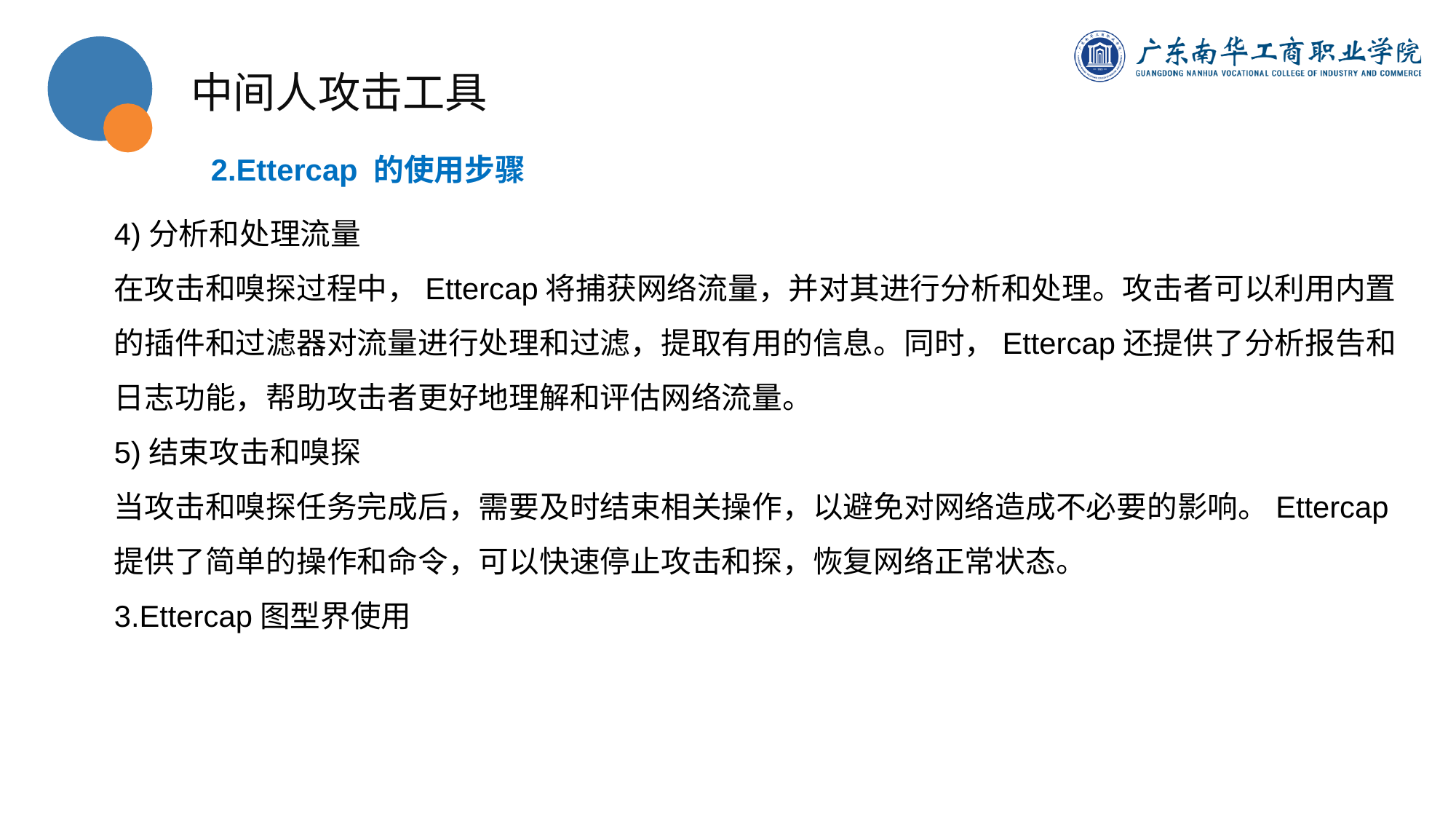

中间人攻击工具

2.Ettercap 的使用步骤

4)分析和处理流量
在攻击和嗅探过程中，Ettercap将捕获网络流量，并对其进行分析和处理。攻击者可以利用内置的插件和过滤器对流量进行处理和过滤，提取有用的信息。同时，Ettercap还提供了分析报告和日志功能，帮助攻击者更好地理解和评估网络流量。
5)结束攻击和嗅探
当攻击和嗅探任务完成后，需要及时结束相关操作，以避免对网络造成不必要的影响。Ettercap 提供了简单的操作和命令，可以快速停止攻击和探，恢复网络正常状态。
3.Ettercap图型界使用